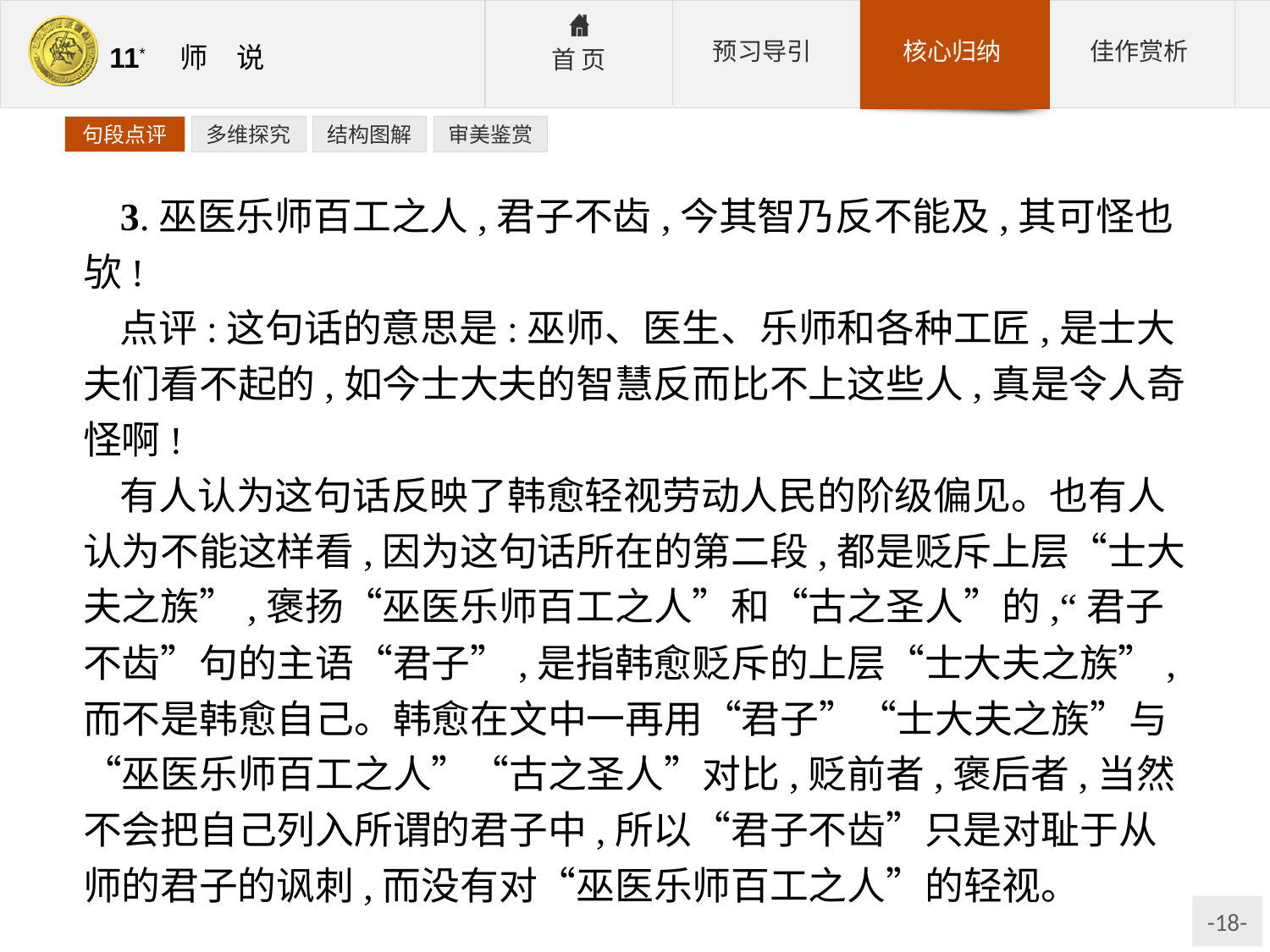

句段点评
多维探究
结构图解
审美鉴赏
3.巫医乐师百工之人,君子不齿,今其智乃反不能及,其可怪也欤!
点评:这句话的意思是:巫师、医生、乐师和各种工匠,是士大夫们看不起的,如今士大夫的智慧反而比不上这些人,真是令人奇怪啊!
有人认为这句话反映了韩愈轻视劳动人民的阶级偏见。也有人认为不能这样看,因为这句话所在的第二段,都是贬斥上层“士大夫之族”,褒扬“巫医乐师百工之人”和“古之圣人”的,“君子不齿”句的主语“君子”,是指韩愈贬斥的上层“士大夫之族”,而不是韩愈自己。韩愈在文中一再用“君子”“士大夫之族”与“巫医乐师百工之人”“古之圣人”对比,贬前者,褒后者,当然不会把自己列入所谓的君子中,所以“君子不齿”只是对耻于从师的君子的讽刺,而没有对“巫医乐师百工之人”的轻视。